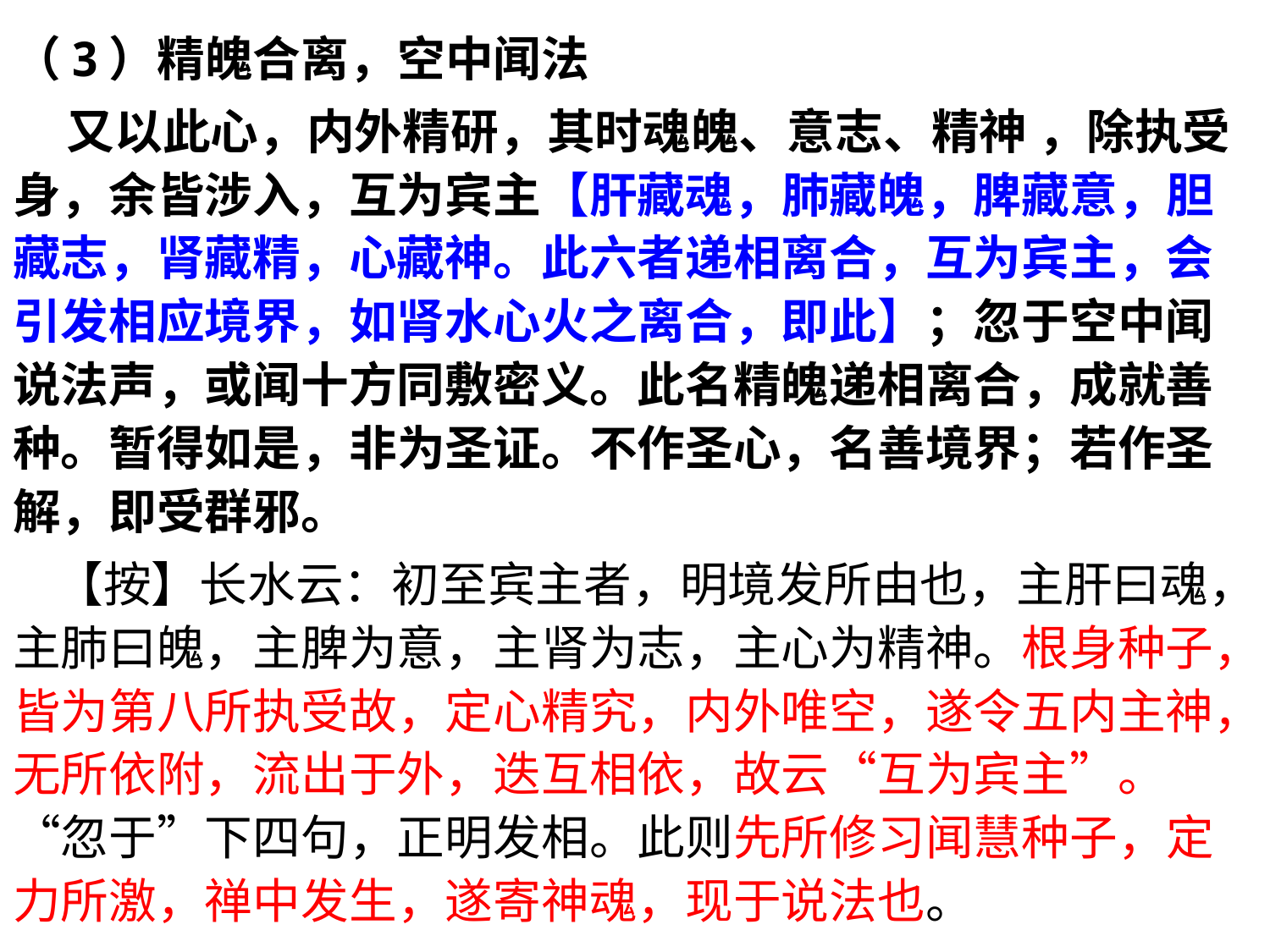

（3）精魄合离，空中闻法
    又以此心，内外精研，其时魂魄、意志、精神 ，除执受身，余皆涉入，互为宾主【肝藏魂，肺藏魄，脾藏意，胆藏志，肾藏精，心藏神。此六者递相离合，互为宾主，会引发相应境界，如肾水心火之离合，即此】；忽于空中闻说法声，或闻十方同敷密义。此名精魄递相离合，成就善种。暂得如是，非为圣证。不作圣心，名善境界；若作圣解，即受群邪。
   【按】长水云：初至宾主者，明境发所由也，主肝曰魂，主肺曰魄，主脾为意，主肾为志，主心为精神。根身种子，皆为第八所执受故，定心精究，内外唯空，遂令五内主神，无所依附，流出于外，迭互相依，故云“互为宾主”。“忽于”下四句，正明发相。此则先所修习闻慧种子，定力所激，禅中发生，遂寄神魂，现于说法也。